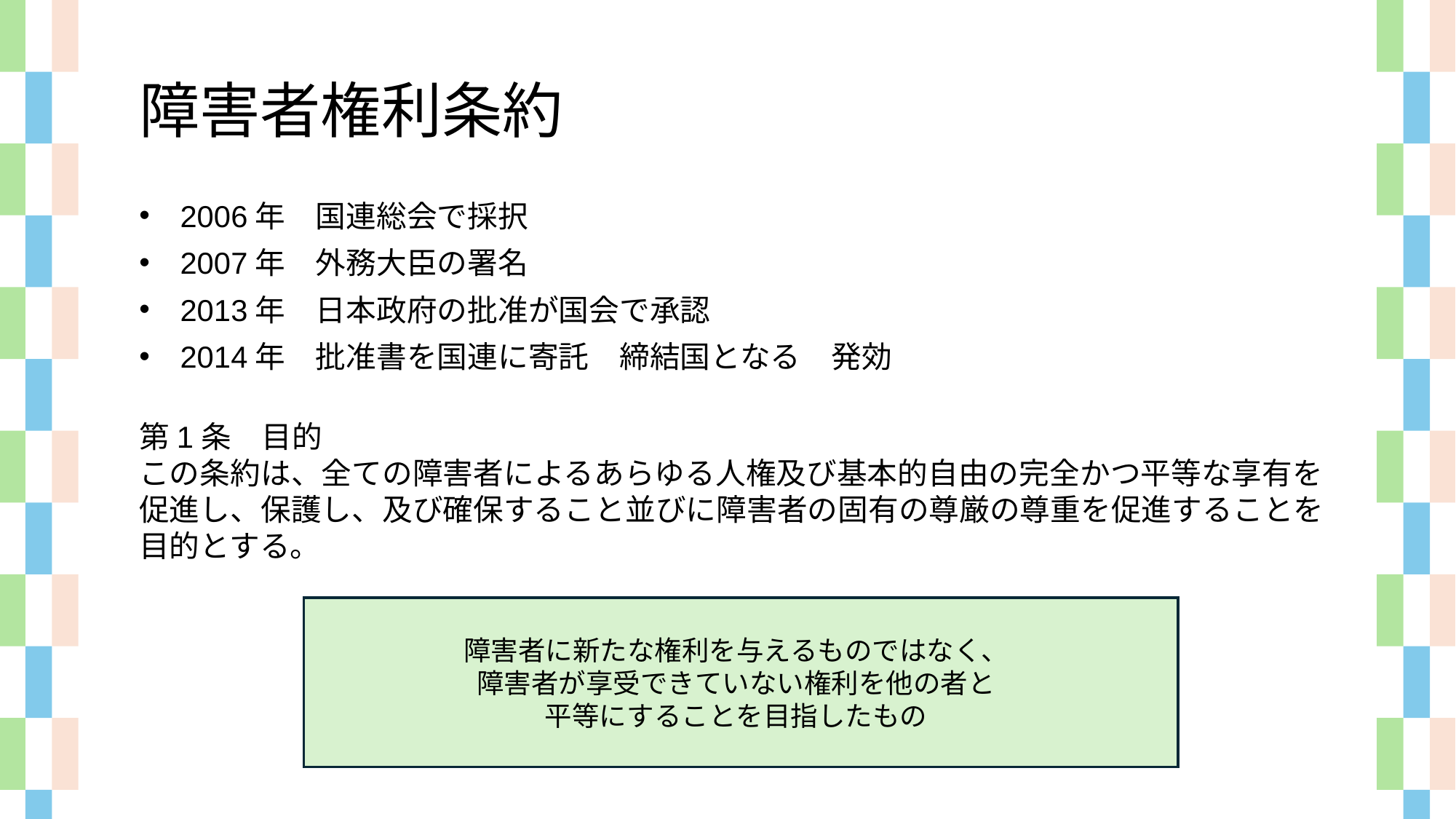

障害者権利条約
2006年　国連総会で採択
2007年　外務大臣の署名
2013年　日本政府の批准が国会で承認
2014年　批准書を国連に寄託　締結国となる　発効
第1条　目的
この条約は、全ての障害者によるあらゆる人権及び基本的自由の完全かつ平等な享有を
促進し、保護し、及び確保すること並びに障害者の固有の尊厳の尊重を促進することを
目的とする。

障害者に新たな権利を与えるものではなく、
障害者が享受できていない権利を他の者と
平等にすることを目指したもの